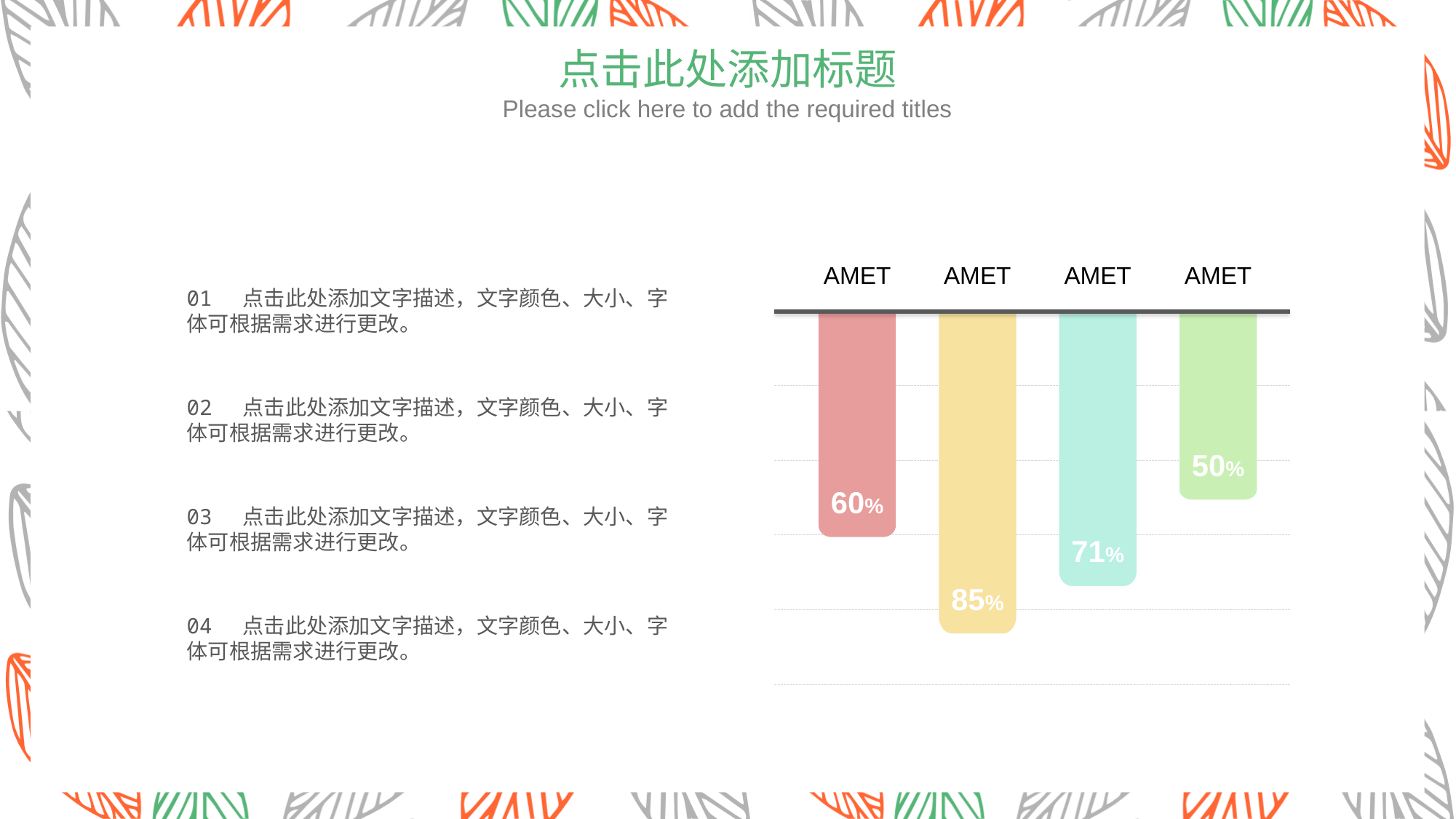

点击此处添加标题
Please click here to add the required titles
AMET
AMET
AMET
AMET
01  点击此处添加文字描述，文字颜色、大小、字体可根据需求进行更改。
71%
50%
60%
85%
02  点击此处添加文字描述，文字颜色、大小、字体可根据需求进行更改。
03  点击此处添加文字描述，文字颜色、大小、字体可根据需求进行更改。
04  点击此处添加文字描述，文字颜色、大小、字体可根据需求进行更改。